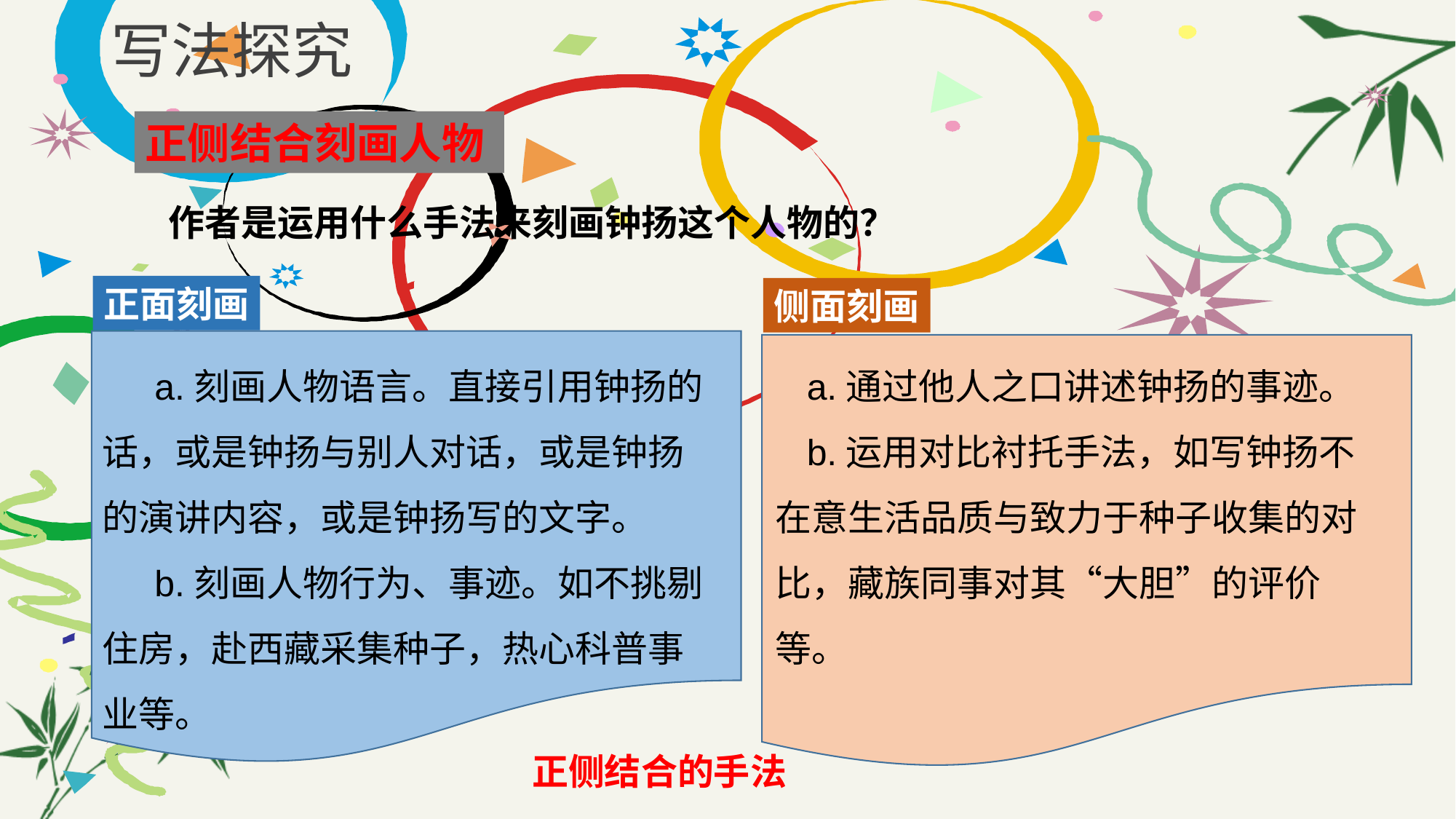

# 写法探究
正侧结合刻画人物
作者是运用什么手法来刻画钟扬这个人物的？
正面刻画
侧面刻画

  a.刻画人物语言。直接引用钟扬的话，或是钟扬与别人对话，或是钟扬的演讲内容，或是钟扬写的文字。
  b.刻画人物行为、事迹。如不挑剔住房，赴西藏采集种子，热心科普事业等。
a.通过他人之口讲述钟扬的事迹。
b.运用对比衬托手法，如写钟扬不在意生活品质与致力于种子收集的对比，藏族同事对其“大胆”的评价等。
正侧结合的手法